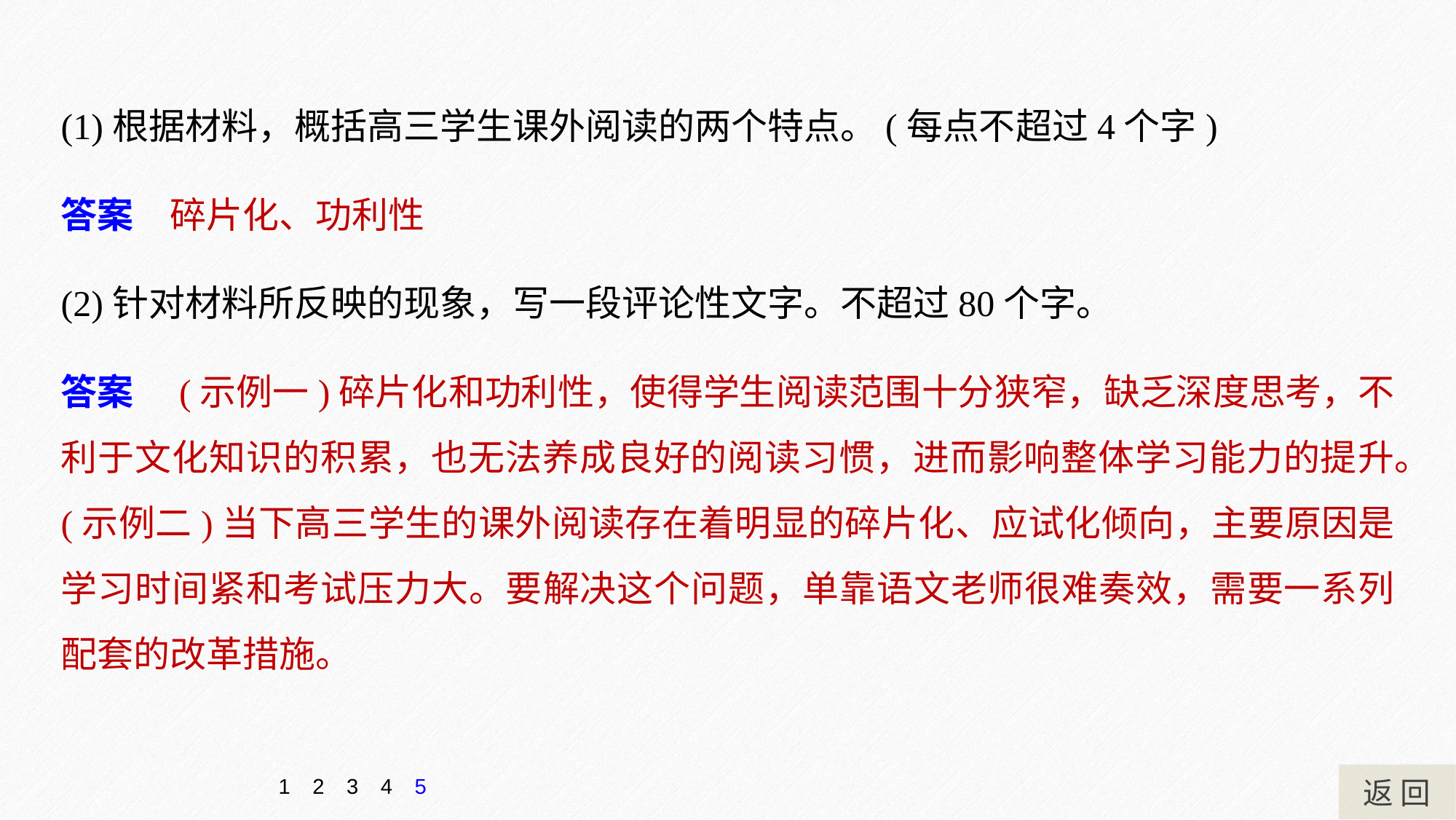

(1)根据材料，概括高三学生课外阅读的两个特点。(每点不超过4个字)
答案　碎片化、功利性
(2)针对材料所反映的现象，写一段评论性文字。不超过80个字。
答案　(示例一)碎片化和功利性，使得学生阅读范围十分狭窄，缺乏深度思考，不利于文化知识的积累，也无法养成良好的阅读习惯，进而影响整体学习能力的提升。
(示例二)当下高三学生的课外阅读存在着明显的碎片化、应试化倾向，主要原因是学习时间紧和考试压力大。要解决这个问题，单靠语文老师很难奏效，需要一系列配套的改革措施。
返 回
1
2
3
4
5